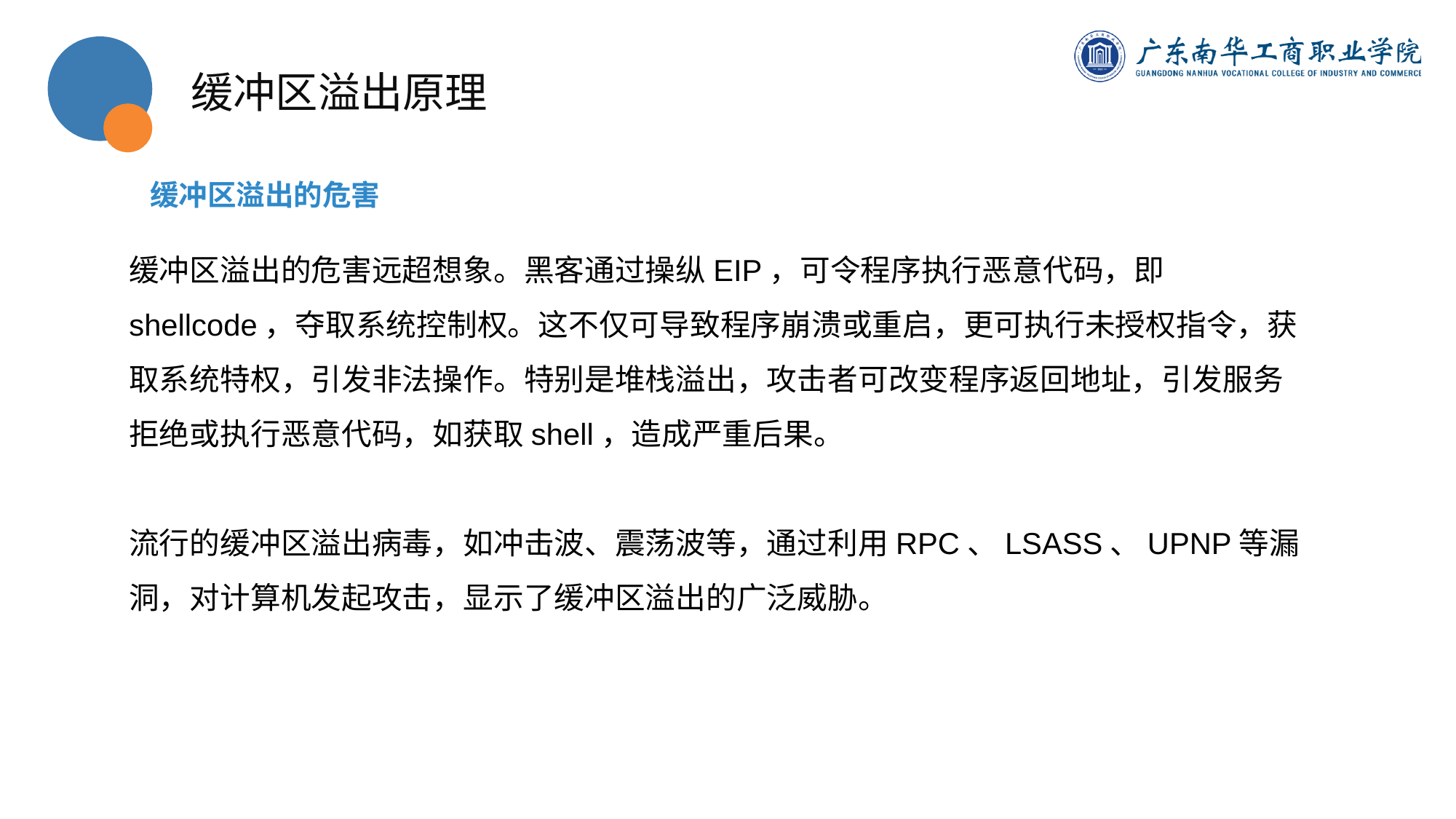

缓冲区溢出原理

缓冲区溢出的危害
缓冲区溢出的危害远超想象。黑客通过操纵EIP，可令程序执行恶意代码，即shellcode，夺取系统控制权。这不仅可导致程序崩溃或重启，更可执行未授权指令，获取系统特权，引发非法操作。特别是堆栈溢出，攻击者可改变程序返回地址，引发服务拒绝或执行恶意代码，如获取shell，造成严重后果。

流行的缓冲区溢出病毒，如冲击波、震荡波等，通过利用RPC、LSASS、UPNP等漏洞，对计算机发起攻击，显示了缓冲区溢出的广泛威胁。